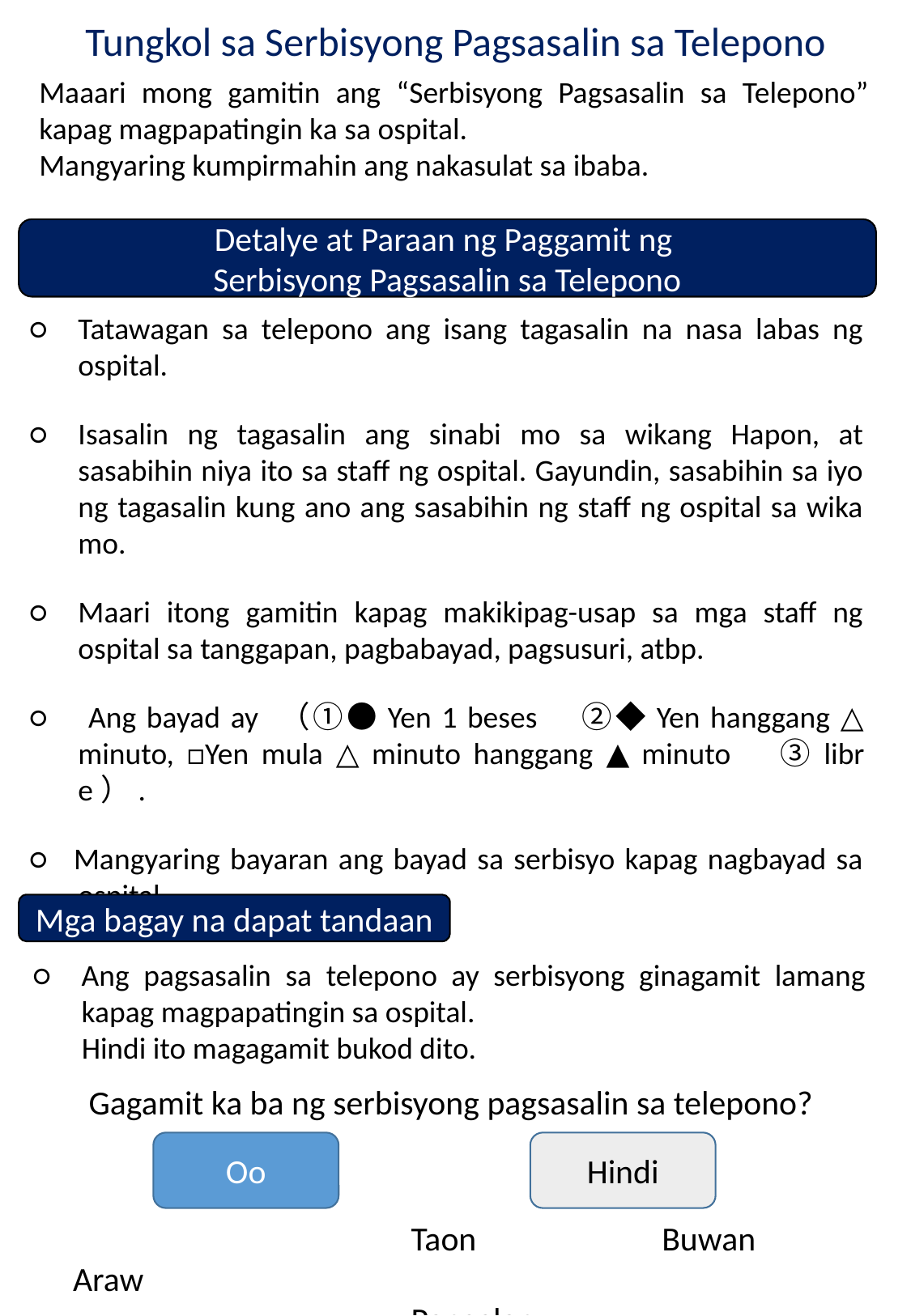

Tungkol sa Serbisyong Pagsasalin sa Telepono
Maaari mong gamitin ang “Serbisyong Pagsasalin sa Telepono” kapag magpapatingin ka sa ospital.
Mangyaring kumpirmahin ang nakasulat sa ibaba.
Detalye at Paraan ng Paggamit ng
Serbisyong Pagsasalin sa Telepono

○	Tatawagan sa telepono ang isang tagasalin na nasa labas ng ospital.

○	Isasalin ng tagasalin ang sinabi mo sa wikang Hapon, at sasabihin niya ito sa staff ng ospital. Gayundin, sasabihin sa iyo ng tagasalin kung ano ang sasabihin ng staff ng ospital sa wika mo.

○	Maari itong gamitin kapag makikipag-usap sa mga staff ng ospital sa tanggapan, pagbabayad, pagsusuri, atbp.

○	 Ang bayad ay （①●Yen 1 beses　②◆Yen hanggang △ minuto, □Yen mula △ minuto hanggang ▲ minuto　③libre）.

○   Mangyaring bayaran ang bayad sa serbisyo kapag nagbayad sa ospital.
金額の部分は各医療機関にて設定の上、編集してください
Mga bagay na dapat tandaan

○	Ang pagsasalin sa telepono ay serbisyong ginagamit lamang kapag magpapatingin sa ospital.
       Hindi ito magagamit bukod dito.

Gagamit ka ba ng serbisyong pagsasalin sa telepono?

Oo

Hindi
　　　　　　　　　　　Taon　　　　　Buwan　　　　Araw
　　　　　　　　　　　Pangalan